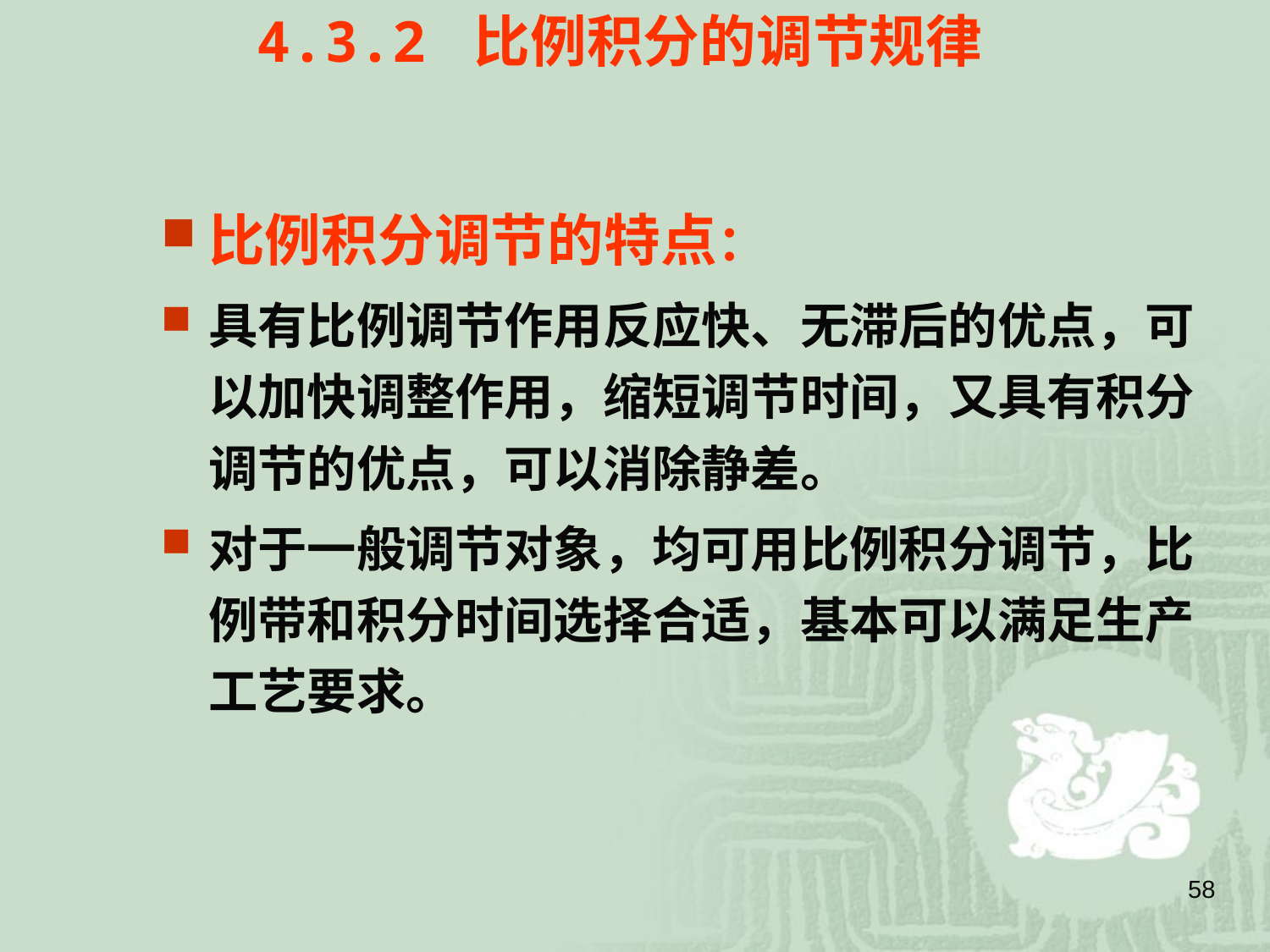

4.3.2 比例积分的调节规律
比例积分调节的特点：
具有比例调节作用反应快、无滞后的优点，可以加快调整作用，缩短调节时间，又具有积分调节的优点，可以消除静差。
对于一般调节对象，均可用比例积分调节，比例带和积分时间选择合适，基本可以满足生产工艺要求。
58